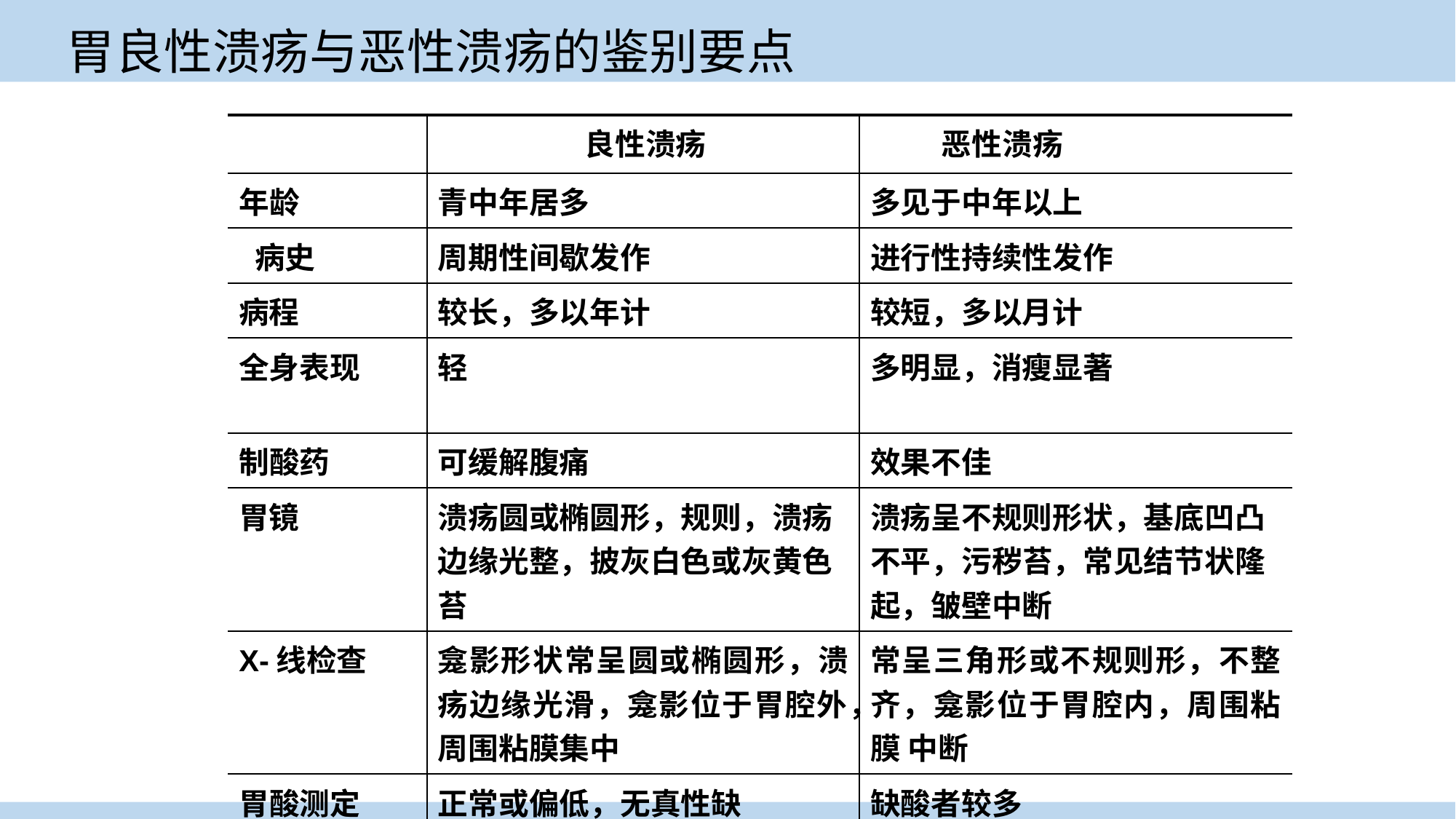

# 胃良性溃疡与恶性溃疡的鉴别要点
|  |  | 良性溃疡 | 恶性溃疡 |
| --- | --- | --- | --- |
| 年龄 | 青中年居多 |  | 多见于中年以上 |
| 病史 | 周期性间歇发作 |  | 进行性持续性发作 |
| 病程 | 较长，多以年计 |  | 较短，多以月计 |
| 全身表现 | 轻 |  | 多明显，消瘦显著 |
| 制酸药 | 可缓解腹痛 |  | 效果不佳 |
| 胃镜 | 溃疡圆或椭圆形，规则，溃疡边缘光整，披灰白色或灰黄色苔 |  | 溃疡呈不规则形状，基底凹凸不平，污秽苔，常见结节状隆起，皱壁中断 |
| X-线检查 | 龛影形状常呈圆或椭圆形，溃疡边缘光滑，龛影位于胃腔外，周围粘膜集中 |  | 常呈三角形或不规则形，不整齐，龛影位于胃腔内，周围粘膜 中断 |
| 胃酸测定 | 正常或偏低，无真性缺 |  | 缺酸者较多 |